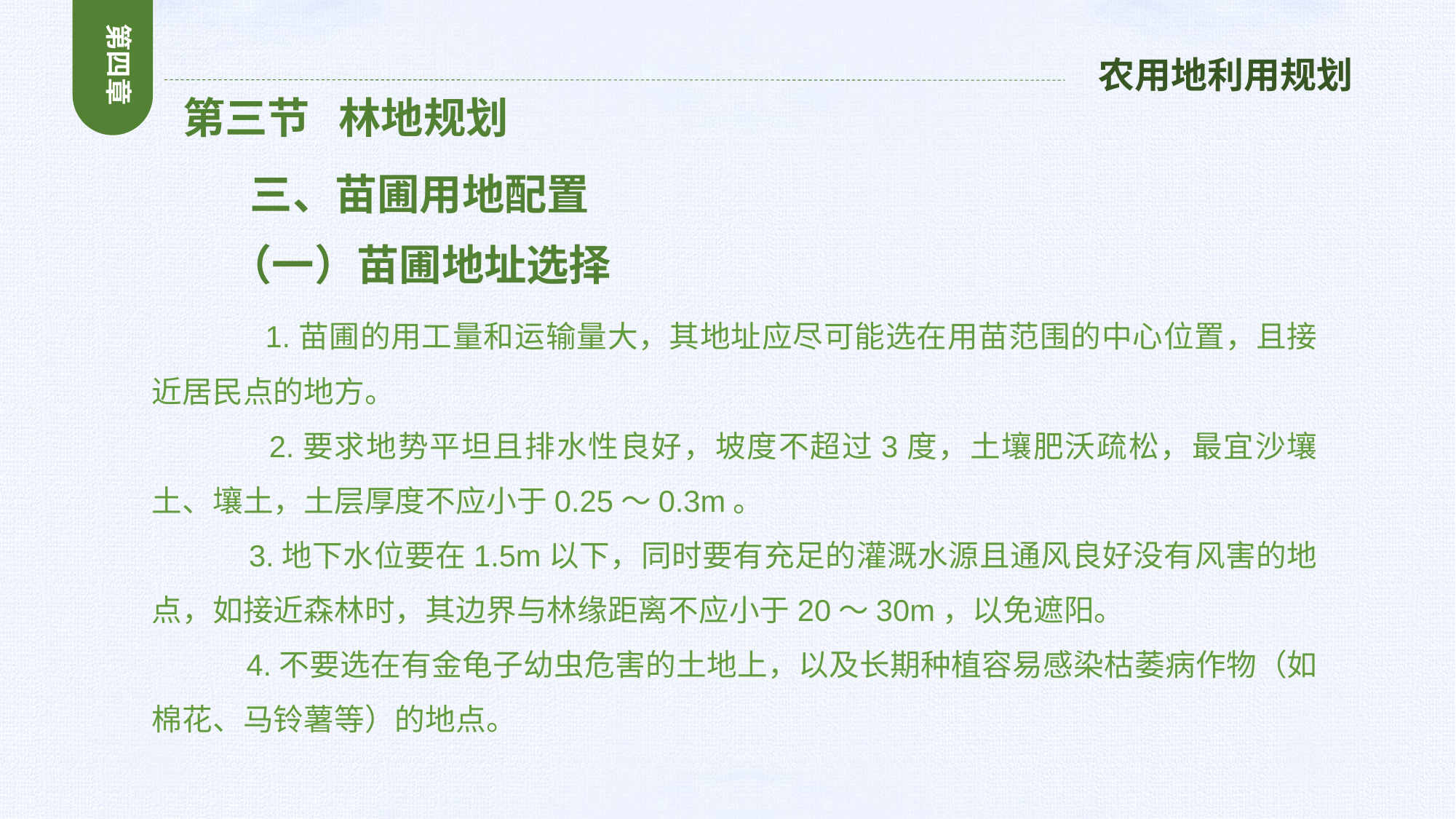

第四章
农用地利用规划
 第三节   林地规划
        三、苗圃用地配置

       （一）苗圃地址选择
           1.苗圃的用工量和运输量大，其地址应尽可能选在用苗范围的中心位置，且接近居民点的地方。
            2.要求地势平坦且排水性良好，坡度不超过3度，土壤肥沃疏松，最宜沙壤土、壤土，土层厚度不应小于0.25～0.3m。
           3.地下水位要在1.5m以下，同时要有充足的灌溉水源且通风良好没有风害的地点，如接近森林时，其边界与林缘距离不应小于20～30m，以免遮阳。
           4.不要选在有金龟子幼虫危害的土地上，以及长期种植容易感染枯萎病作物（如棉花、马铃薯等）的地点。